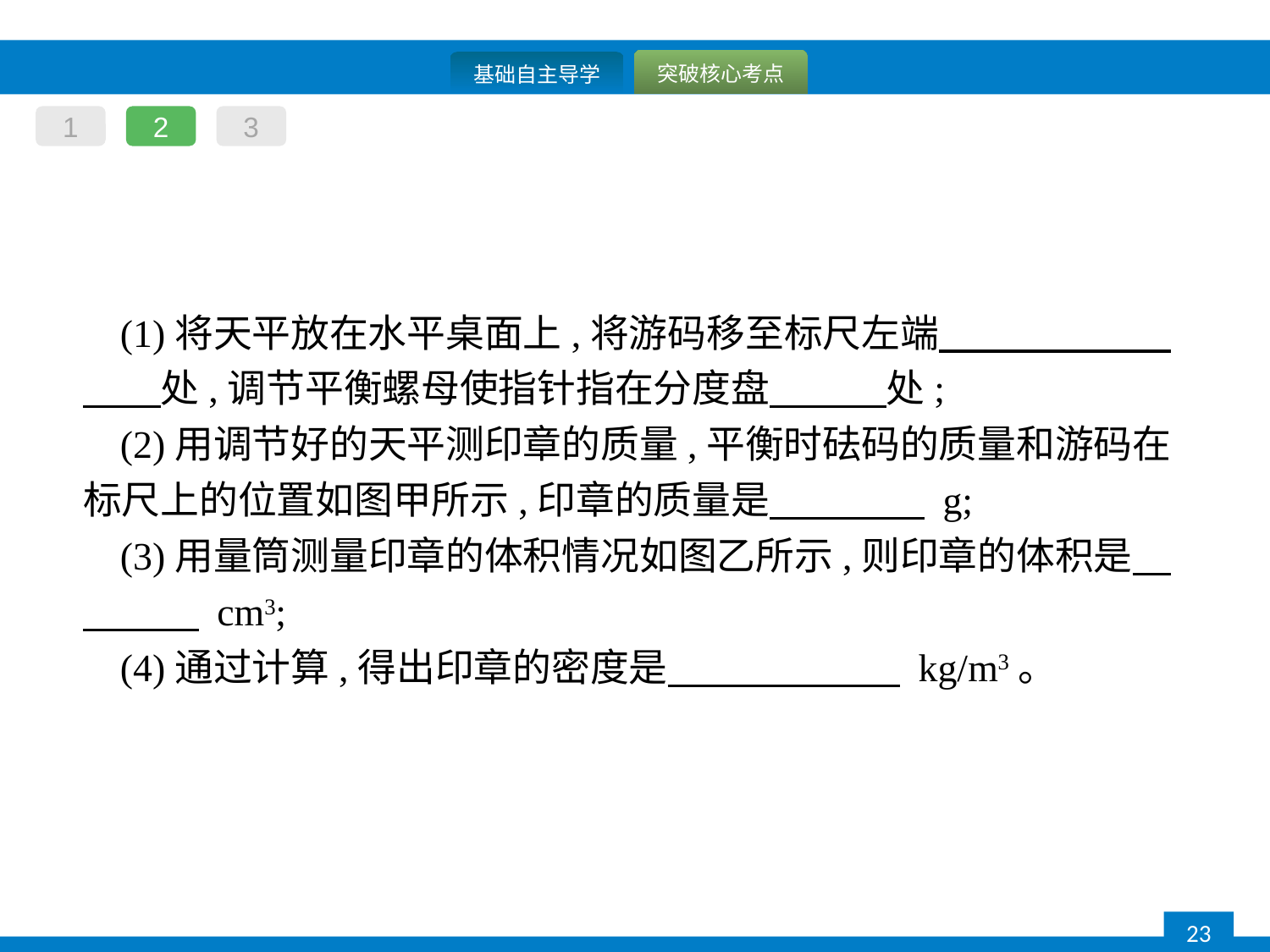

1
2
3
(1)将天平放在水平桌面上,将游码移至标尺左端　　　　　　　　处,调节平衡螺母使指针指在分度盘　　　处;
(2)用调节好的天平测印章的质量,平衡时砝码的质量和游码在标尺上的位置如图甲所示,印章的质量是　　　　 g;
(3)用量筒测量印章的体积情况如图乙所示,则印章的体积是　　　　 cm3;
(4)通过计算,得出印章的密度是　　　　　　 kg/m3。